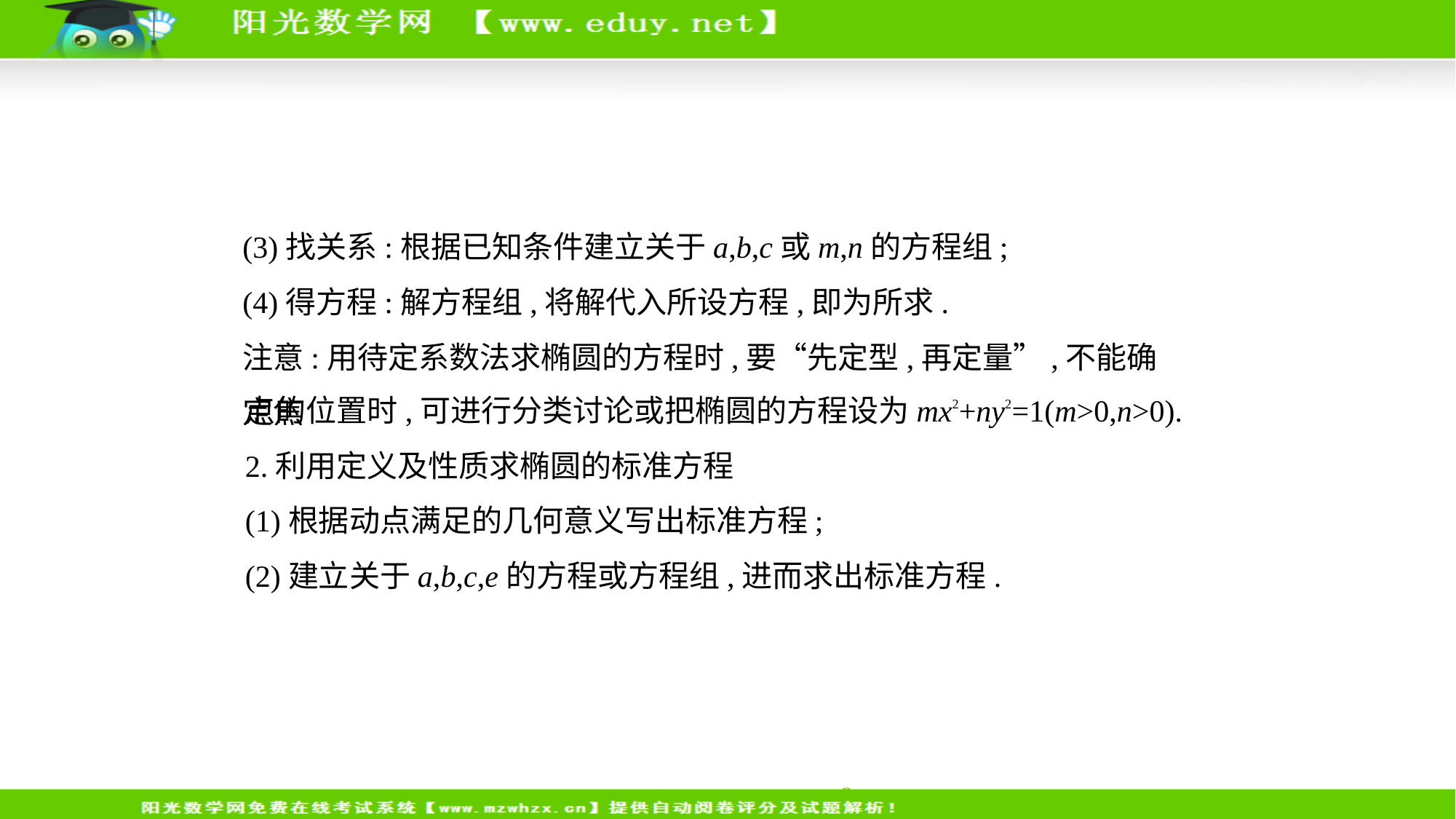

(3)找关系:根据已知条件建立关于a,b,c或m,n的方程组;
(4)得方程:解方程组,将解代入所设方程,即为所求.
注意:用待定系数法求椭圆的方程时,要“先定型,再定量”,不能确定焦
点的位置时,可进行分类讨论或把椭圆的方程设为mx2+ny2=1(m>0,n>0).
2.利用定义及性质求椭圆的标准方程
(1)根据动点满足的几何意义写出标准方程;
(2)建立关于a,b,c,e的方程或方程组,进而求出标准方程.